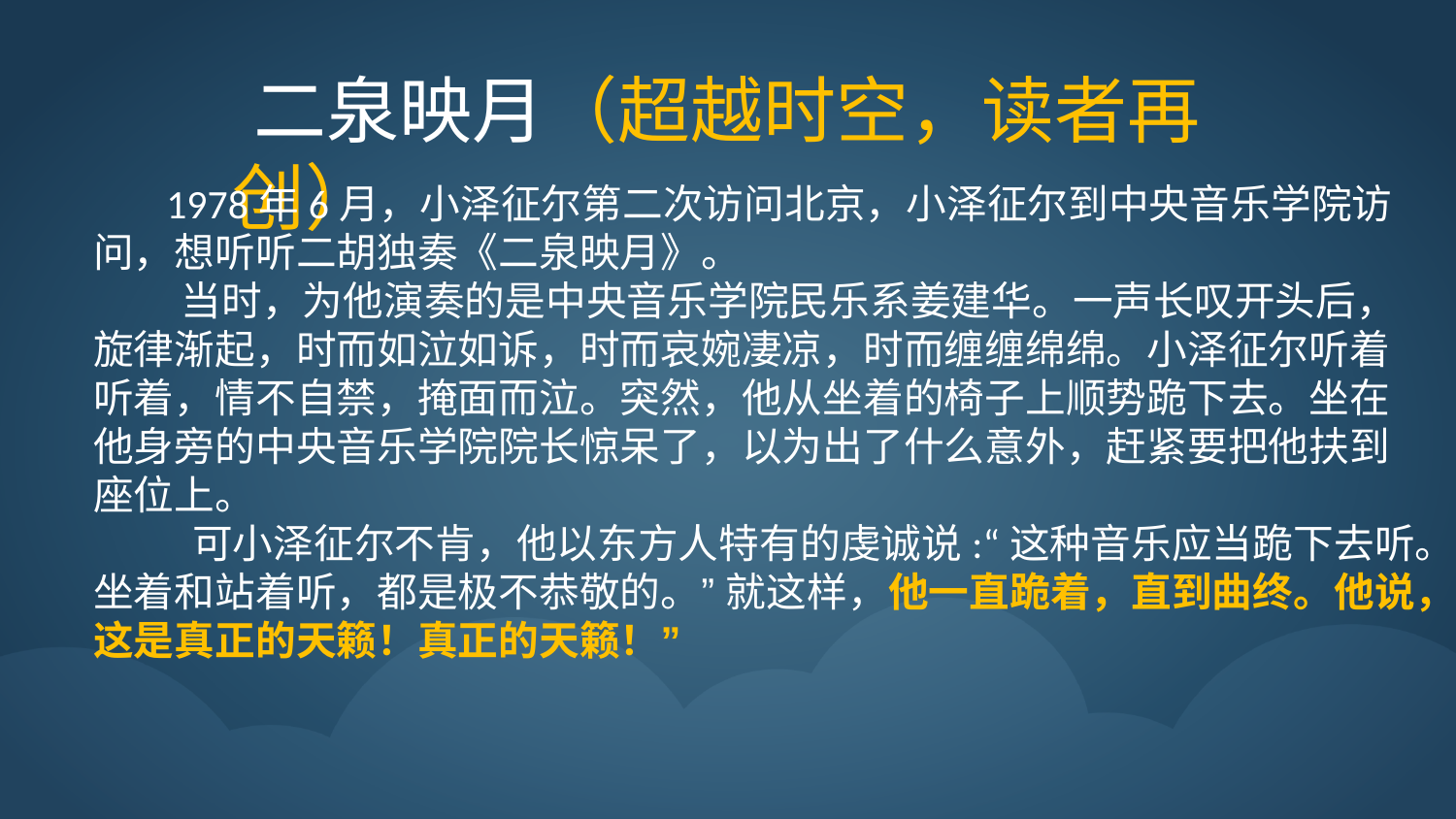

二泉映月（超越时空，读者再创）
            1978年6月，小泽征尔第二次访问北京，小泽征尔到中央音乐学院访问，想听听二胡独奏《二泉映月》。
       当时，为他演奏的是中央音乐学院民乐系姜建华。一声长叹开头后，旋律渐起，时而如泣如诉，时而哀婉凄凉，时而缠缠绵绵。小泽征尔听着听着，情不自禁，掩面而泣。突然，他从坐着的椅子上顺势跪下去。坐在他身旁的中央音乐学院院长惊呆了，以为出了什么意外，赶紧要把他扶到座位上。
        可小泽征尔不肯，他以东方人特有的虔诚说:“这种音乐应当跪下去听。坐着和站着听，都是极不恭敬的。” 就这样，他一直跪着，直到曲终。他说，这是真正的天籁！真正的天籁！”